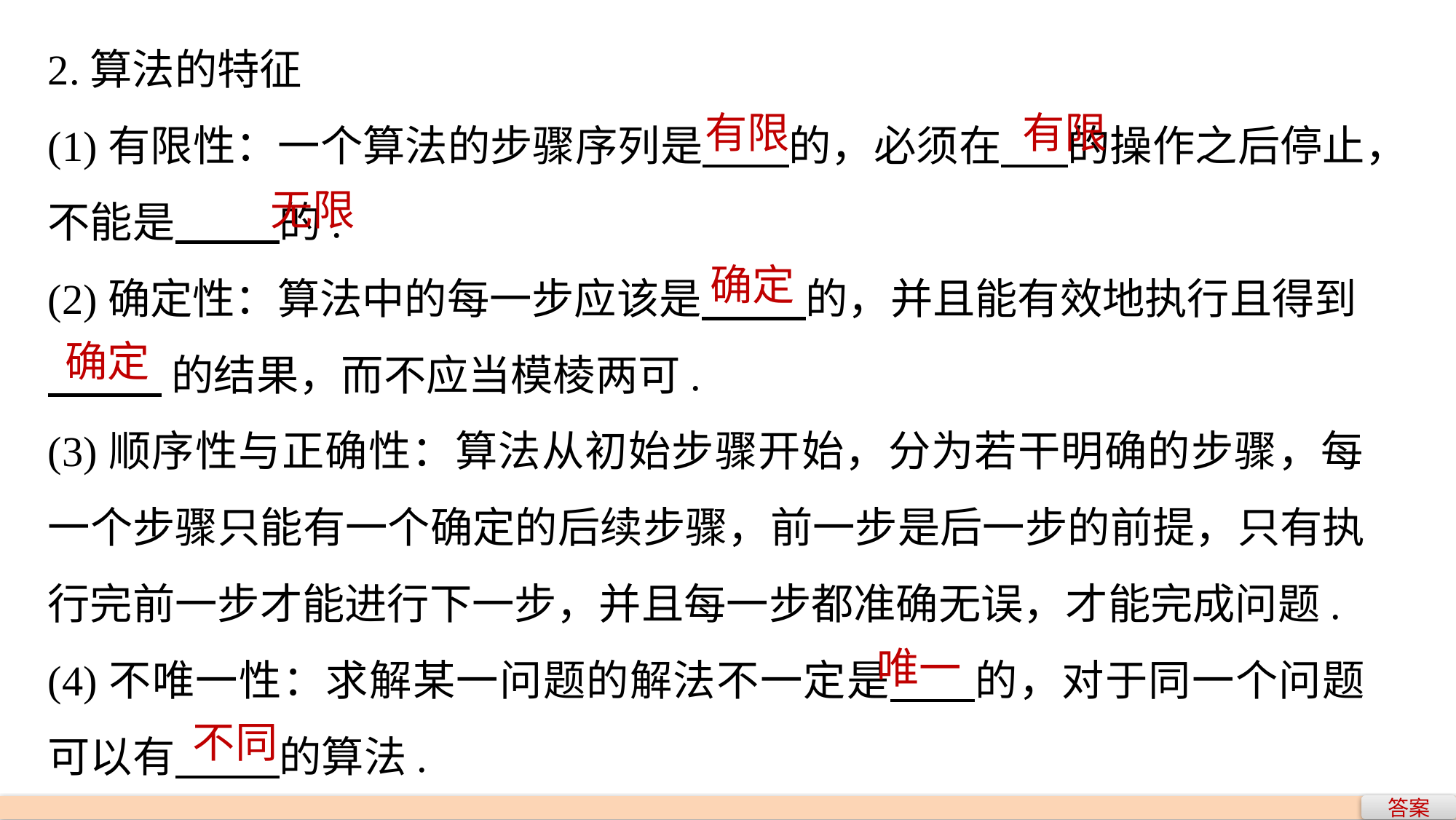

2.算法的特征
(1)有限性：一个算法的步骤序列是         的，必须在       的操作之后停止，不能是           的.
(2)确定性：算法中的每一步应该是           的，并且能有效地执行且得到
            的结果，而不应当模棱两可.
(3)顺序性与正确性：算法从初始步骤开始，分为若干明确的步骤，每一个步骤只能有一个确定的后续步骤，前一步是后一步的前提，只有执行完前一步才能进行下一步，并且每一步都准确无误，才能完成问题.
(4)不唯一性：求解某一问题的解法不一定是        的，对于同一个问题可以有           的算法.
有限
有限
无限
确定
确定
唯一
不同
答案